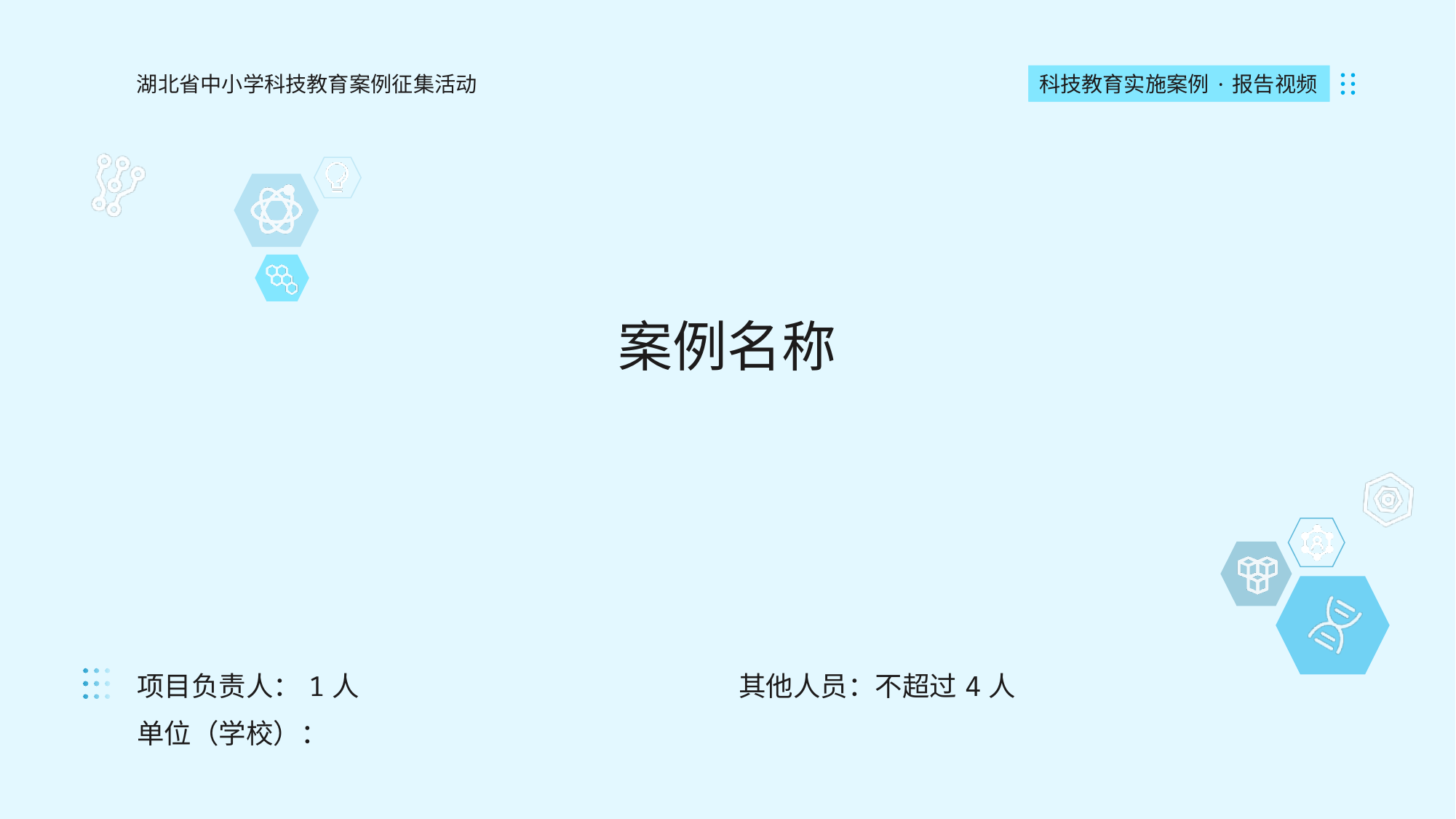

湖北省中小学科技教育案例征集活动
科技教育实施案例·报告视频
案例名称
| 项目负责人：1人 | 其他人员：不超过4人 |
| --- | --- |
| 单位（学校）： |  |